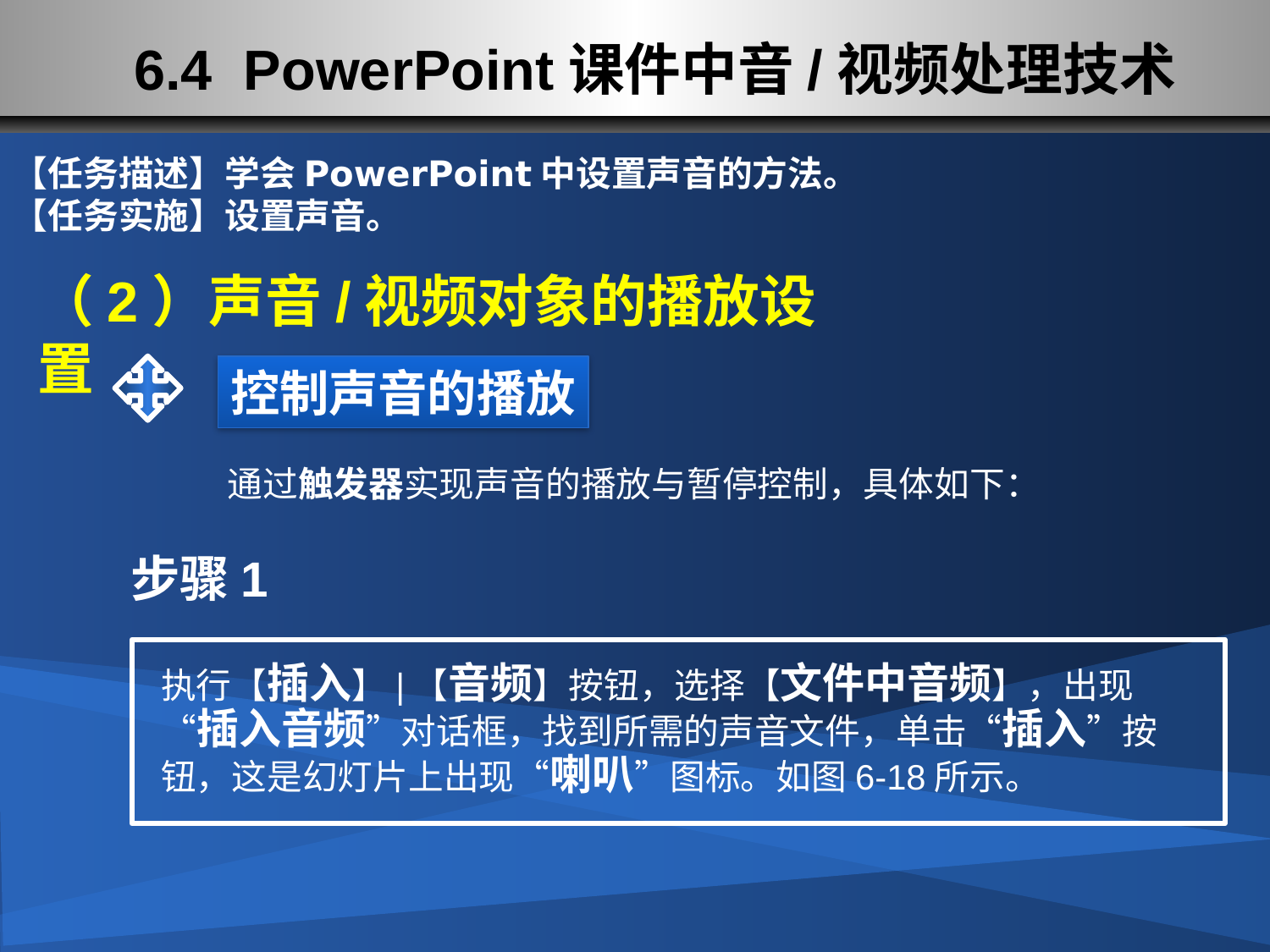

6.4  PowerPoint课件中音/视频处理技术
【任务描述】学会PowerPoint中设置声音的方法。
【任务实施】设置声音。
（2）声音/视频对象的播放设置

控制声音的播放
通过触发器实现声音的播放与暂停控制，具体如下：
步骤1

执行【插入】|【音频】按钮，选择【文件中音频】，出现“插入音频”对话框，找到所需的声音文件，单击“插入”按钮，这是幻灯片上出现“喇叭”图标。如图6-18所示。